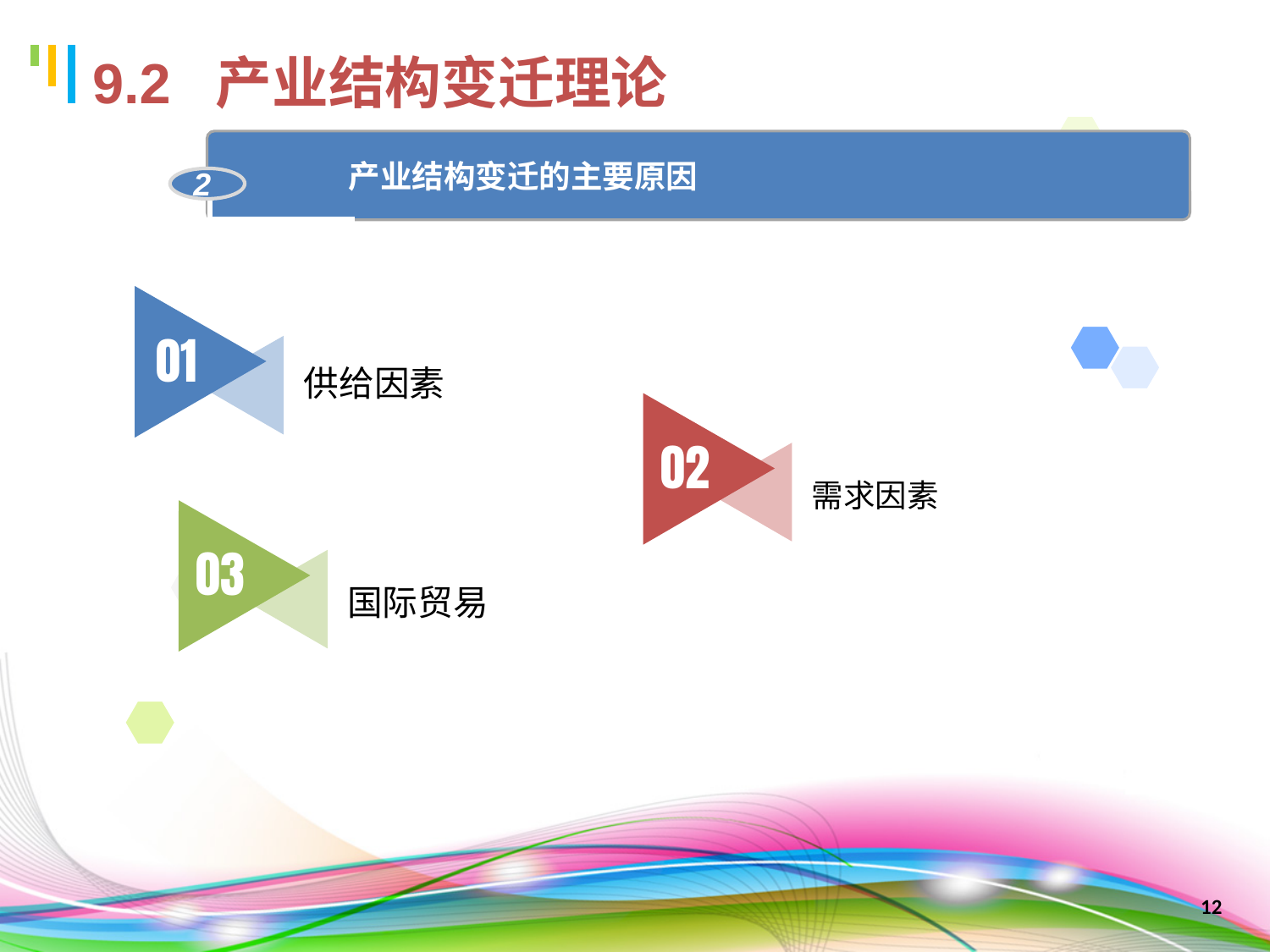

9.2  产业结构变迁理论

	产业结构变迁的主要原因
2
01
供给因素

02

需求因素
03

国际贸易

12